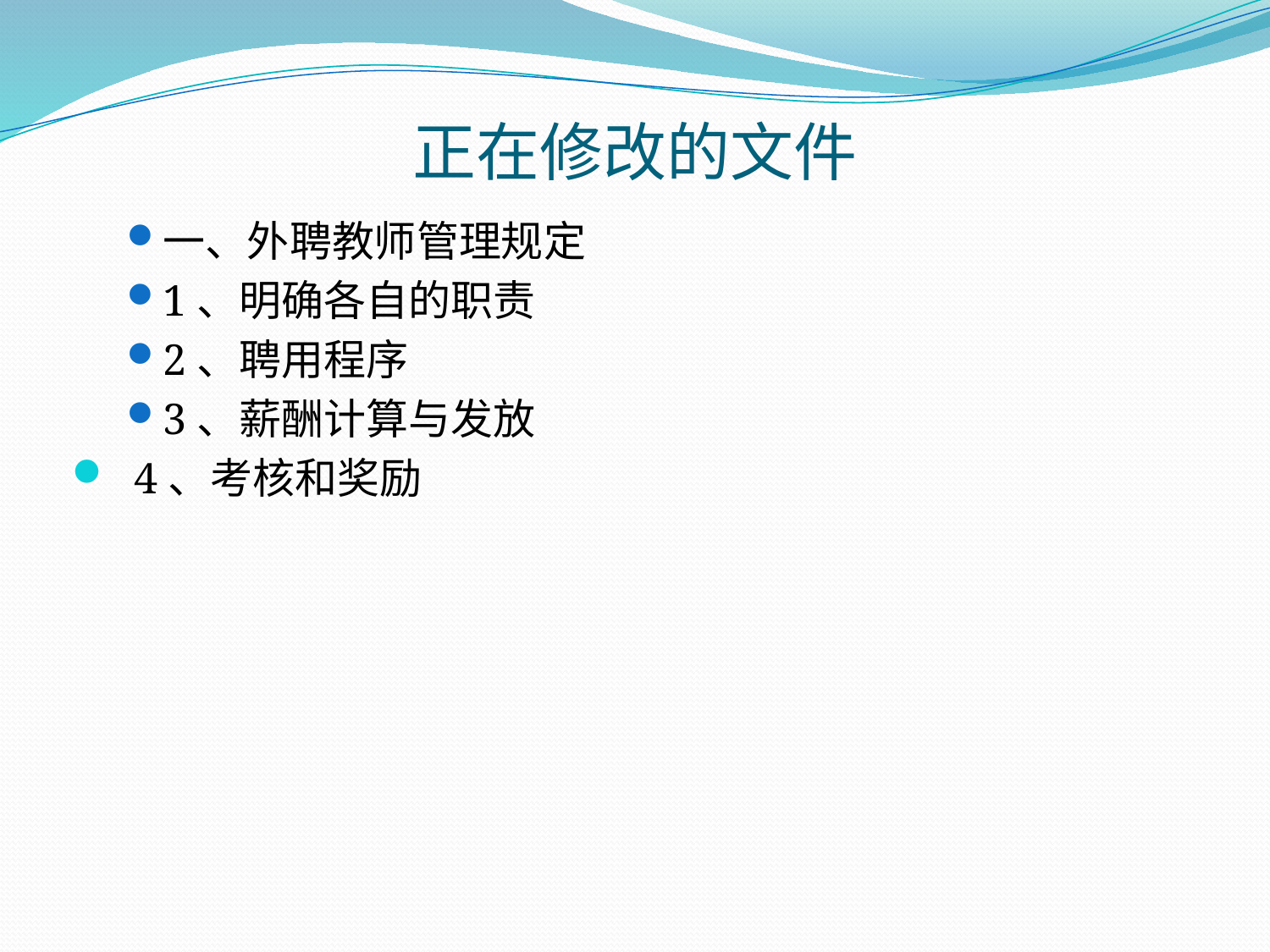

# 正在修改的文件
一、外聘教师管理规定
1、明确各自的职责
2、聘用程序
3、薪酬计算与发放
  4、考核和奖励